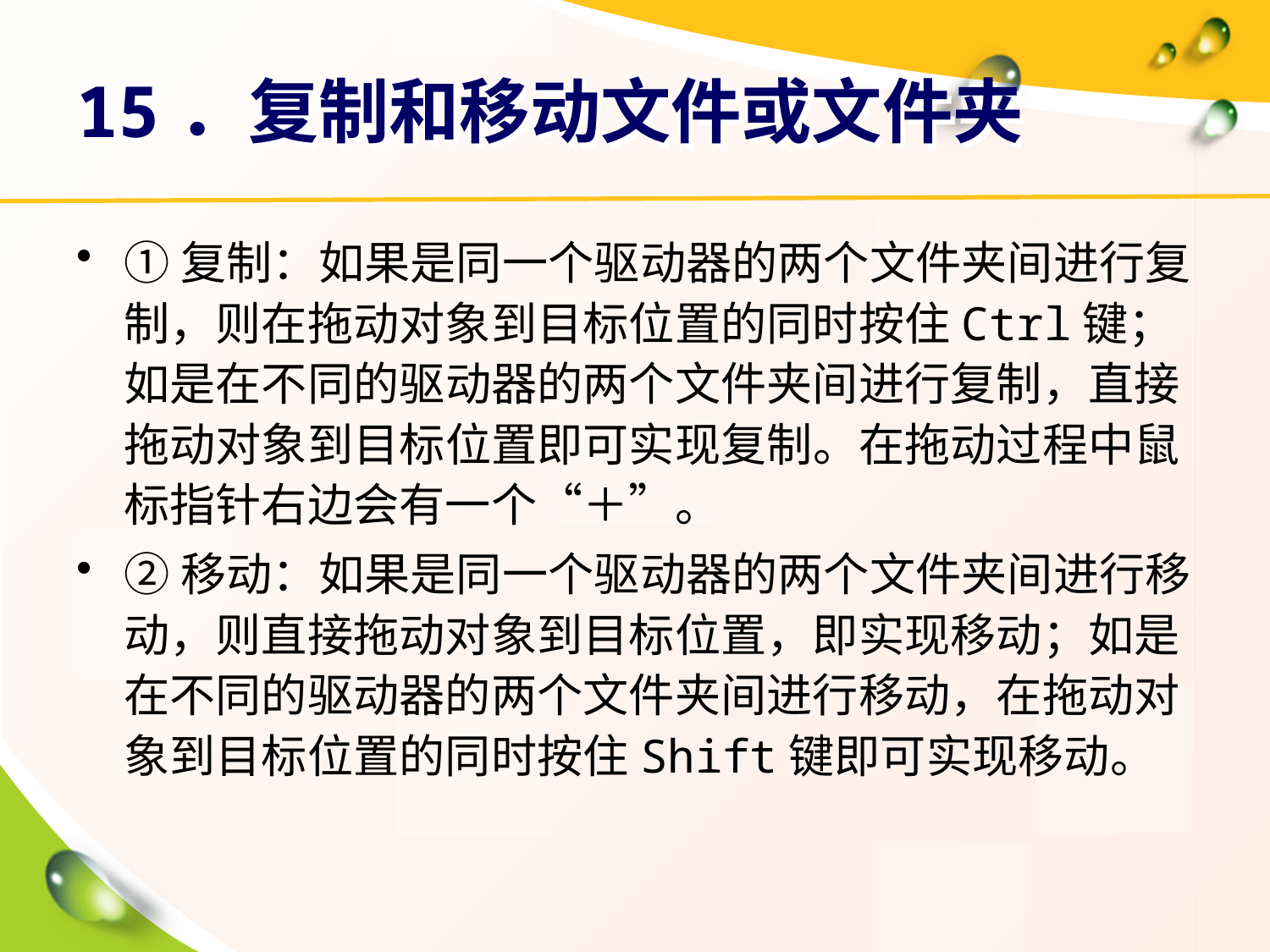

# 15．复制和移动文件或文件夹
①复制：如果是同一个驱动器的两个文件夹间进行复制，则在拖动对象到目标位置的同时按住Ctrl键；如是在不同的驱动器的两个文件夹间进行复制，直接拖动对象到目标位置即可实现复制。在拖动过程中鼠标指针右边会有一个“＋”。
②移动：如果是同一个驱动器的两个文件夹间进行移动，则直接拖动对象到目标位置，即实现移动；如是在不同的驱动器的两个文件夹间进行移动，在拖动对象到目标位置的同时按住Shift键即可实现移动。